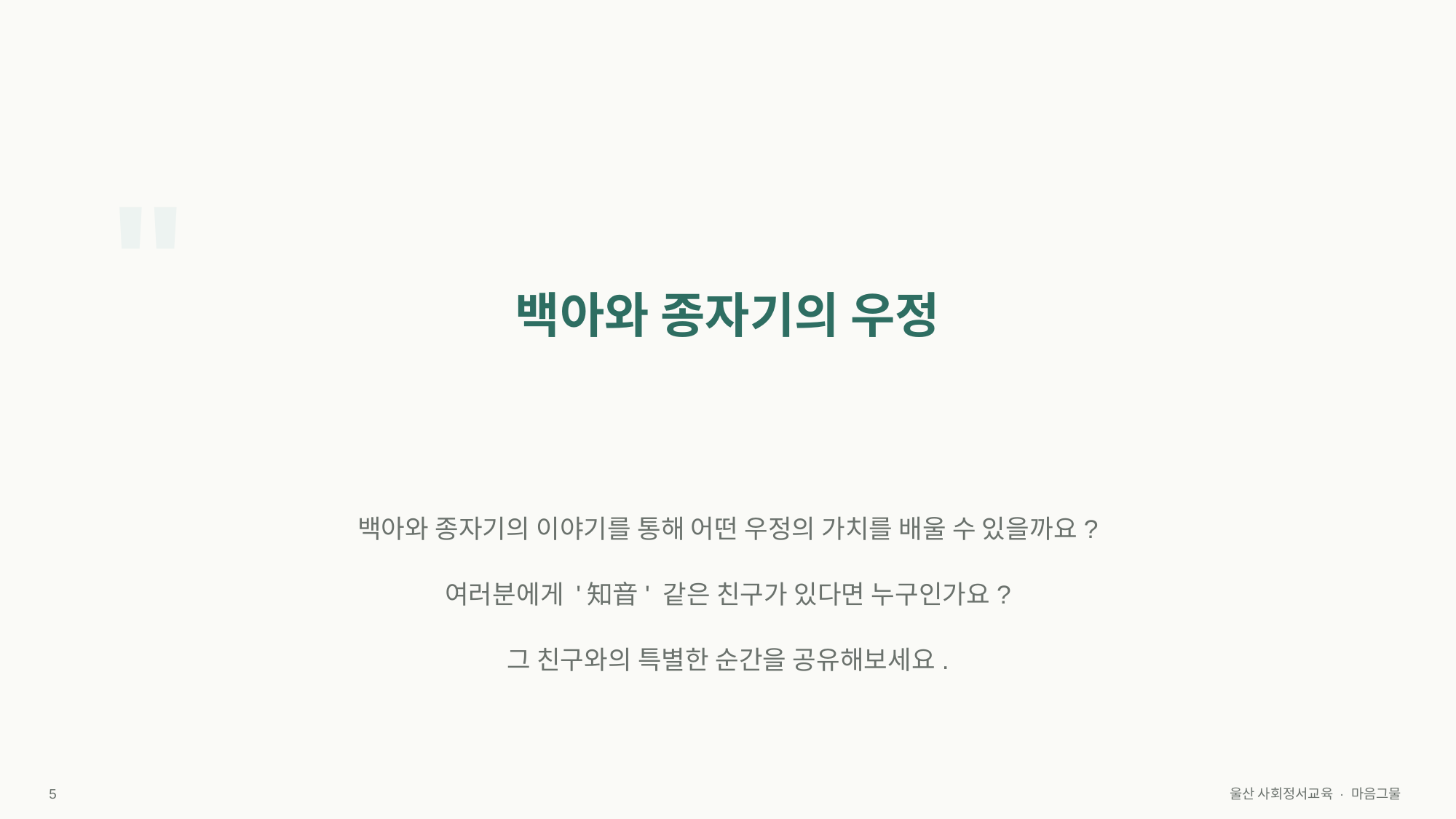

"
백아와 종자기의 우정
백아와 종자기의 이야기를 통해 어떤 우정의 가치를 배울 수 있을까요?
여러분에게 '知音' 같은 친구가 있다면 누구인가요?
그 친구와의 특별한 순간을 공유해보세요.
5
울산 사회정서교육 · 마음그물